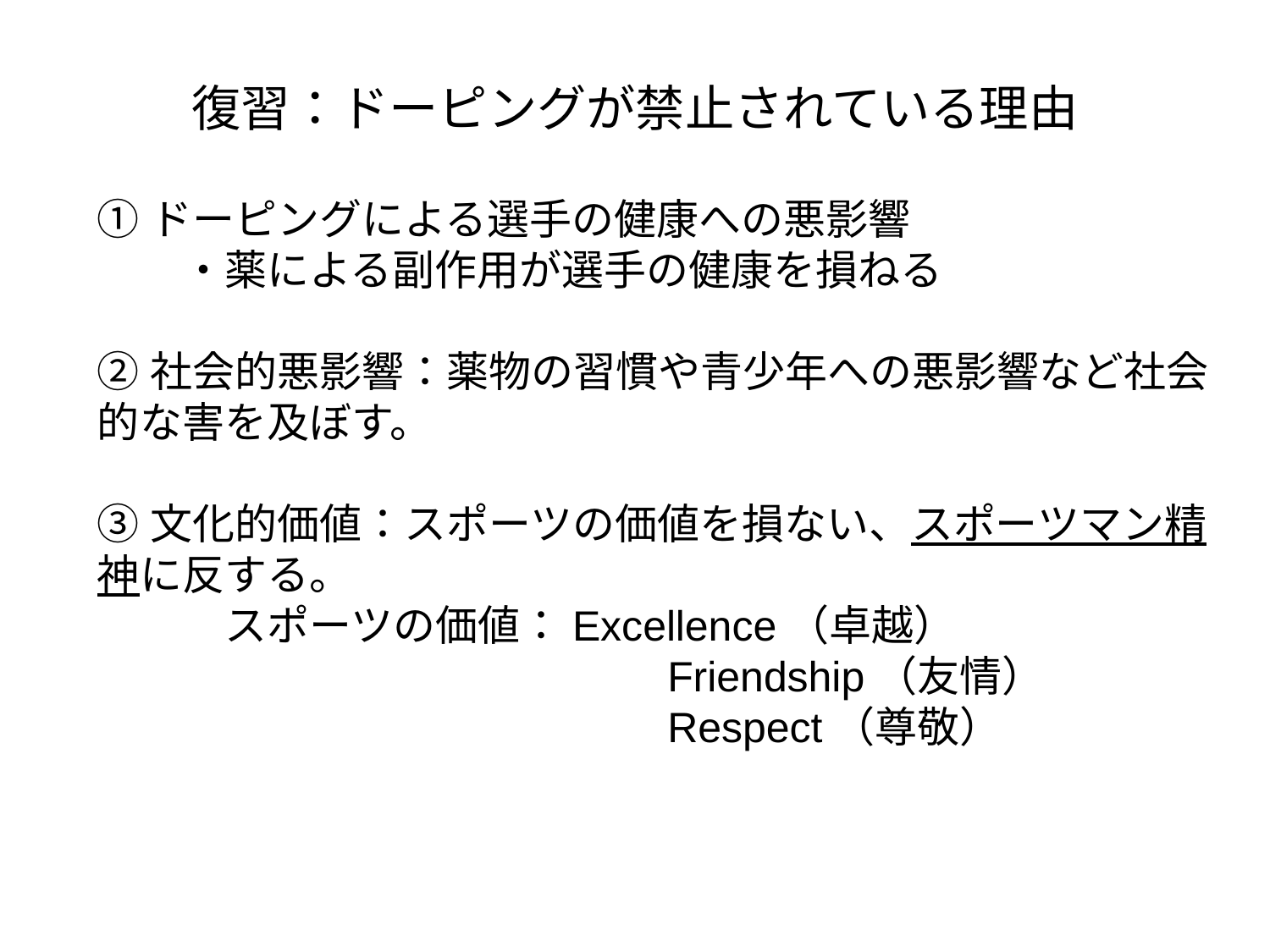

# 復習：ドーピングが禁止されている理由
①ドーピングによる選手の健康への悪影響
　　・薬による副作用が選手の健康を損ねる

②社会的悪影響：薬物の習慣や青少年への悪影響など社会的な害を及ぼす。

③文化的価値：スポーツの価値を損ない、スポーツマン精神に反する。
　　　スポーツの価値：Excellence（卓越）
　　　　　　　　　　　　　 Friendship（友情）
　　　　　　　　　　　　　 Respect（尊敬）